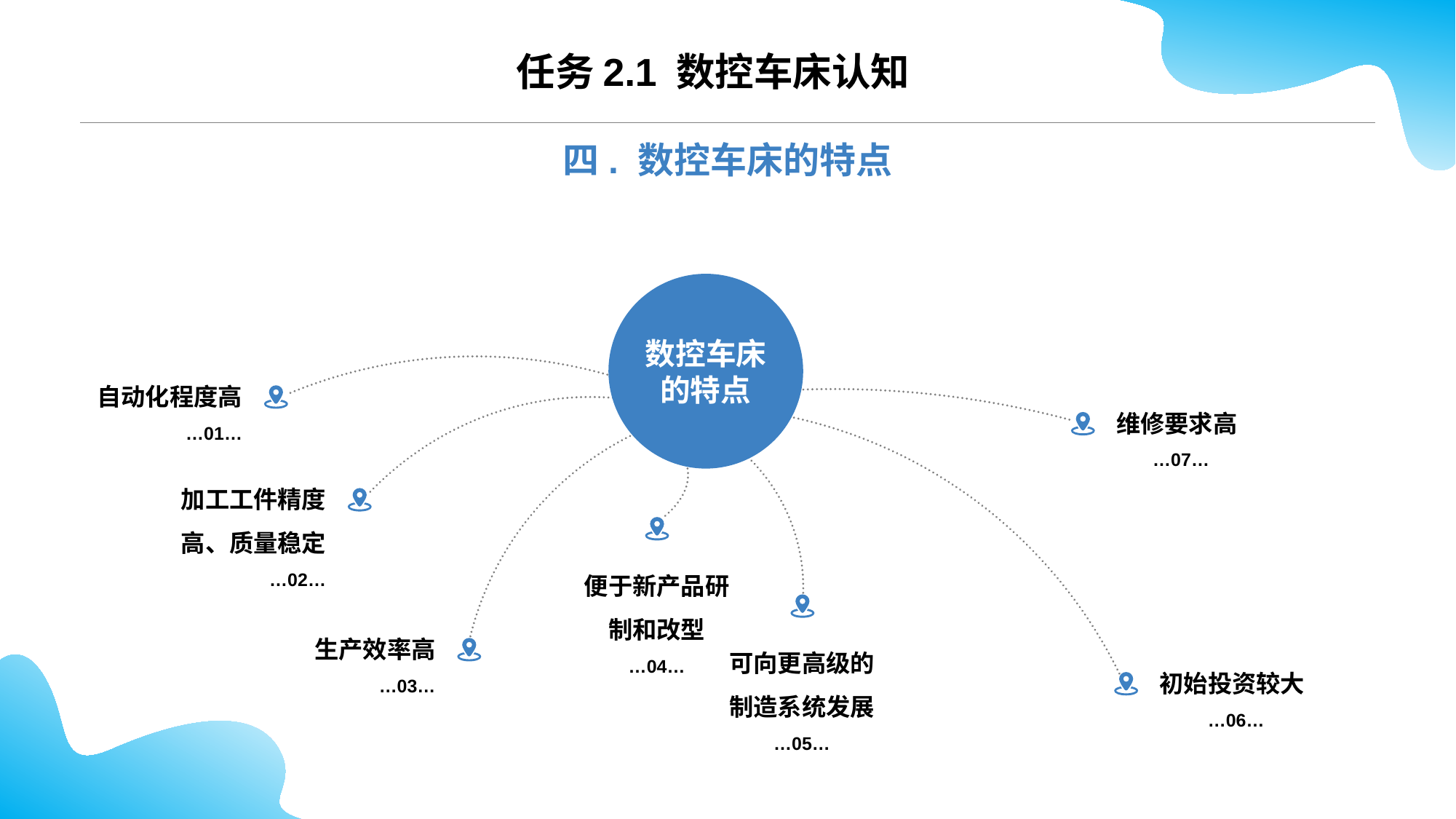

任务2.1 数控车床认知
四. 数控车床的特点
数控车床的特点

自动化程度高
…01…

维修要求高
…07…

加工工件精度高、质量稳定
…02…

便于新产品研制和改型
…04…

可向更高级的制造系统发展
…05…
生产效率高
…03…

初始投资较大
…06…